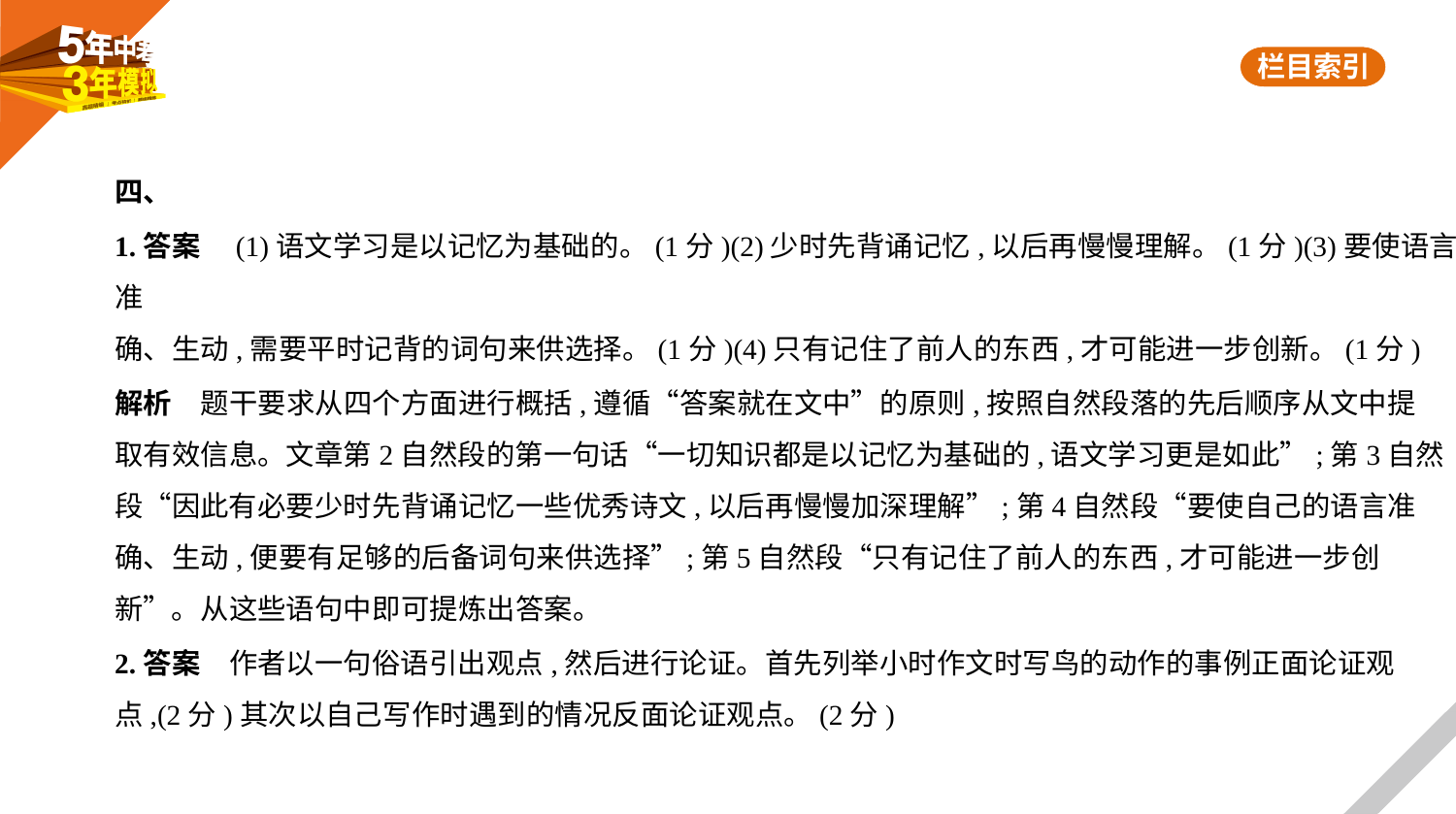

四、
1.答案　(1)语文学习是以记忆为基础的。(1分)(2)少时先背诵记忆,以后再慢慢理解。(1分)(3)要使语言准
确、生动,需要平时记背的词句来供选择。(1分)(4)只有记住了前人的东西,才可能进一步创新。(1分)
解析　题干要求从四个方面进行概括,遵循“答案就在文中”的原则,按照自然段落的先后顺序从文中提
取有效信息。文章第2自然段的第一句话“一切知识都是以记忆为基础的,语文学习更是如此”;第3自然
段“因此有必要少时先背诵记忆一些优秀诗文,以后再慢慢加深理解”;第4自然段“要使自己的语言准
确、生动,便要有足够的后备词句来供选择”;第5自然段“只有记住了前人的东西,才可能进一步创
新”。从这些语句中即可提炼出答案。
2.答案　作者以一句俗语引出观点,然后进行论证。首先列举小时作文时写鸟的动作的事例正面论证观
点,(2分)其次以自己写作时遇到的情况反面论证观点。(2分)